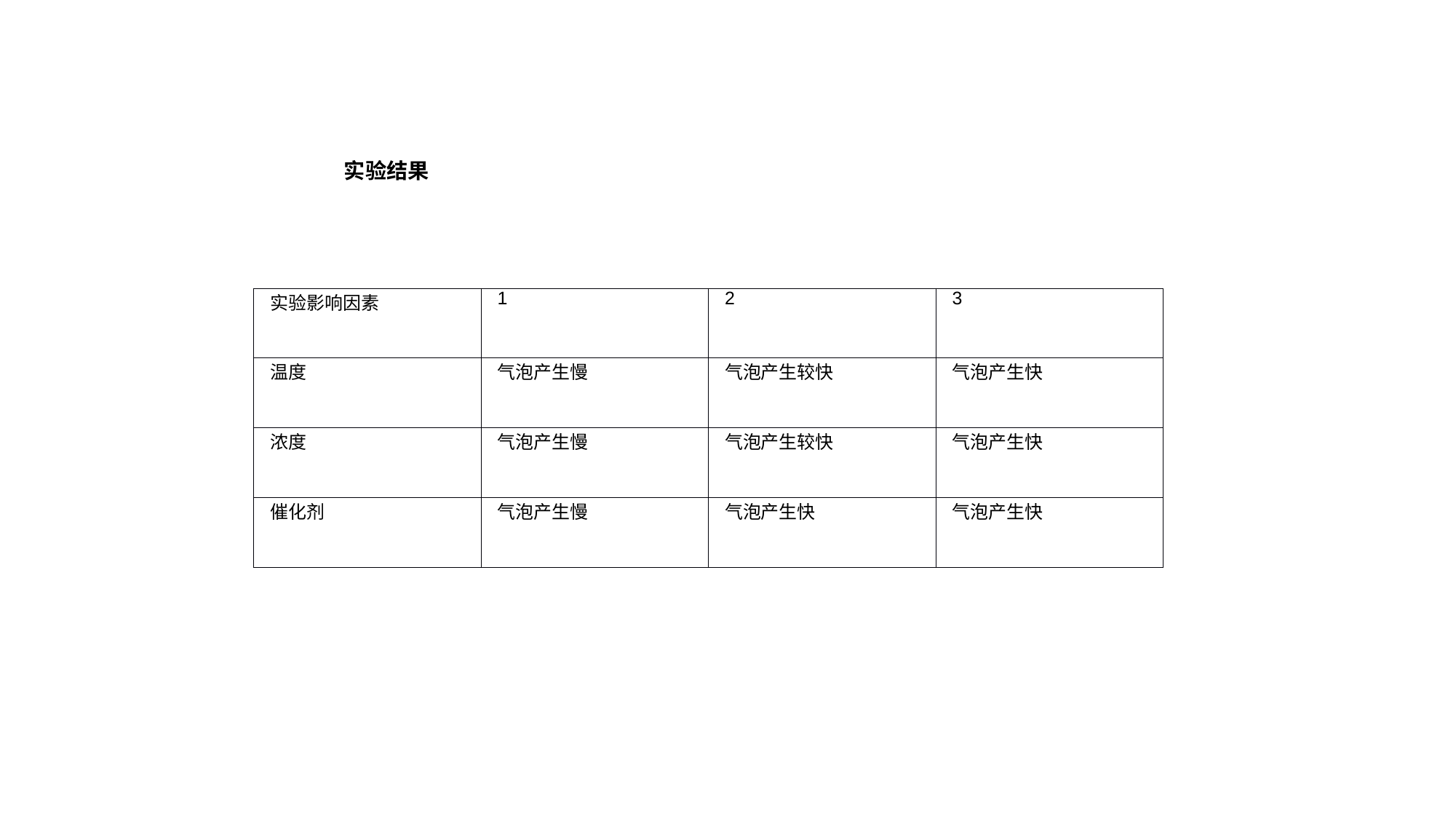

实验结果
| 实验影响因素 | 1 | 2 | 3 |
| --- | --- | --- | --- |
| 温度 | 气泡产生慢 | 气泡产生较快 | 气泡产生快 |
| 浓度 | 气泡产生慢 | 气泡产生较快 | 气泡产生快 |
| 催化剂 | 气泡产生慢 | 气泡产生快 | 气泡产生快 |